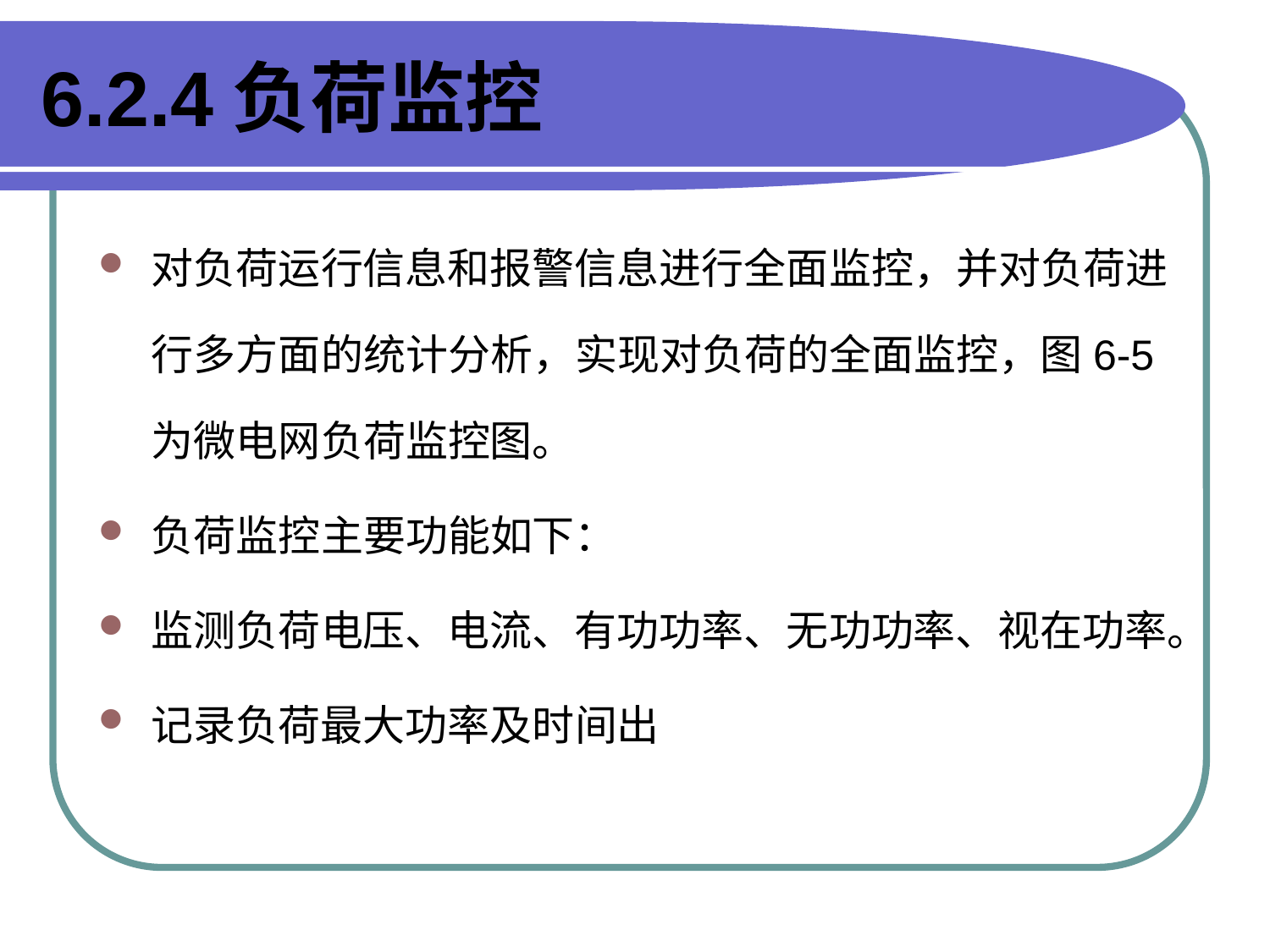

# 6.2.4负荷监控
对负荷运行信息和报警信息进行全面监控，并对负荷进行多方面的统计分析，实现对负荷的全面监控，图6-5为微电网负荷监控图。
负荷监控主要功能如下：
监测负荷电压、电流、有功功率、无功功率、视在功率。
记录负荷最大功率及时间出

108